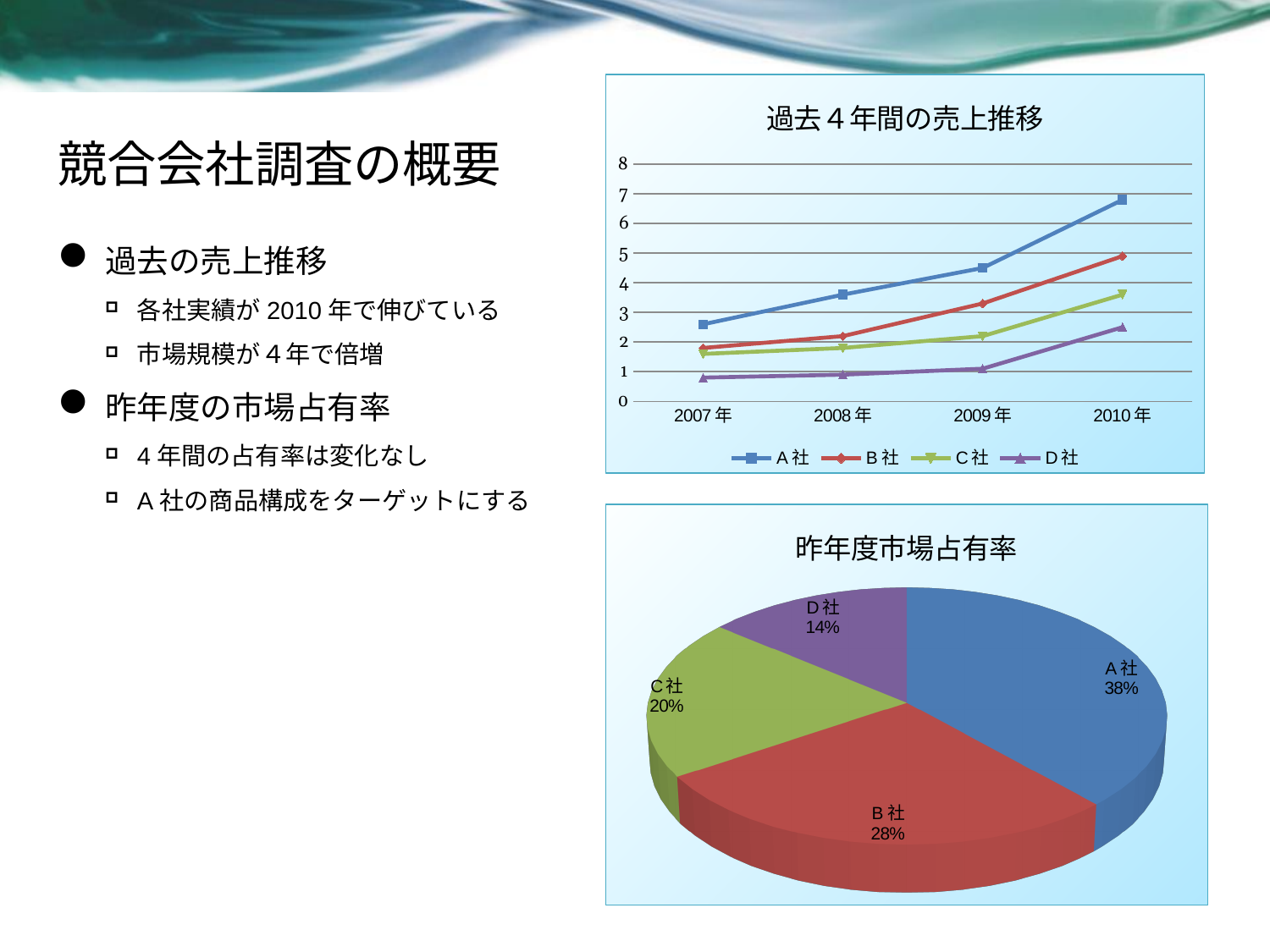

### Chart: 過去４年間の売上推移

| Category | A社 | B社 | C社 | D社 |
|---|---|---|---|---|
| 2007年 | 2.6 | 1.8 | 1.6 | 0.8 |
| 2008年 | 3.6 | 2.2 | 1.8 | 0.9 |
| 2009年 | 4.5 | 3.3 | 2.2 | 1.1 |
| 2010年 | 6.8 | 4.9 | 3.6 | 2.5 |
# 競合会社調査の概要
過去の売上推移
各社実績が2010年で伸びている
市場規模が４年で倍増
昨年度の市場占有率
4年間の占有率は変化なし
A社の商品構成をターゲットにする

[unsupported chart]